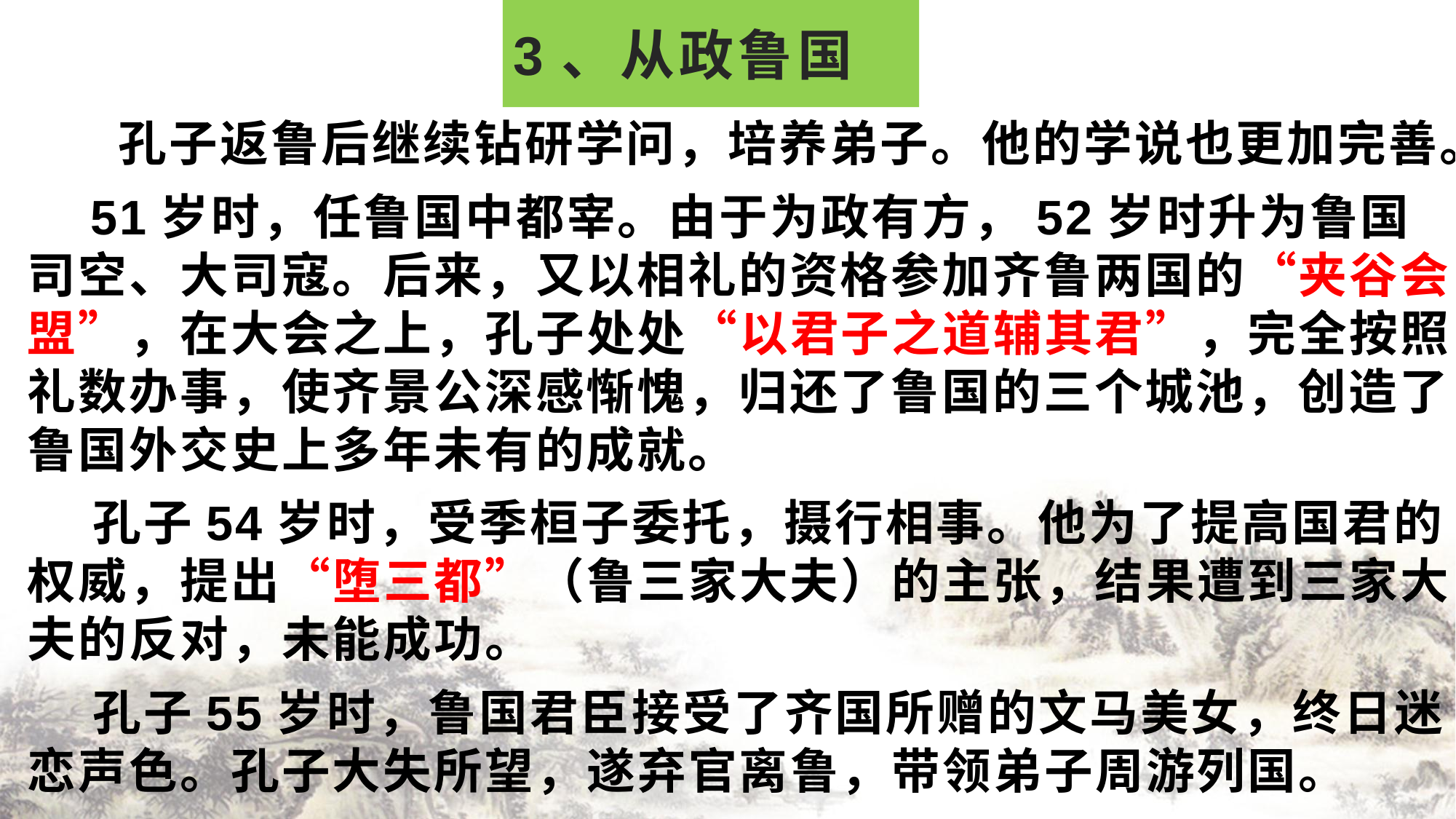

# 3、从政鲁国
      孔子返鲁后继续钻研学问，培养弟子。他的学说也更加完善。
    51岁时，任鲁国中都宰。由于为政有方，52岁时升为鲁国司空、大司寇。后来，又以相礼的资格参加齐鲁两国的“夹谷会盟”，在大会之上，孔子处处“以君子之道辅其君”，完全按照礼数办事，使齐景公深感惭愧，归还了鲁国的三个城池，创造了鲁国外交史上多年未有的成就。
    孔子54岁时，受季桓子委托，摄行相事。他为了提高国君的权威，提出“堕三都”（鲁三家大夫）的主张，结果遭到三家大夫的反对，未能成功。
    孔子55岁时，鲁国君臣接受了齐国所赠的文马美女，终日迷恋声色。孔子大失所望，遂弃官离鲁，带领弟子周游列国。